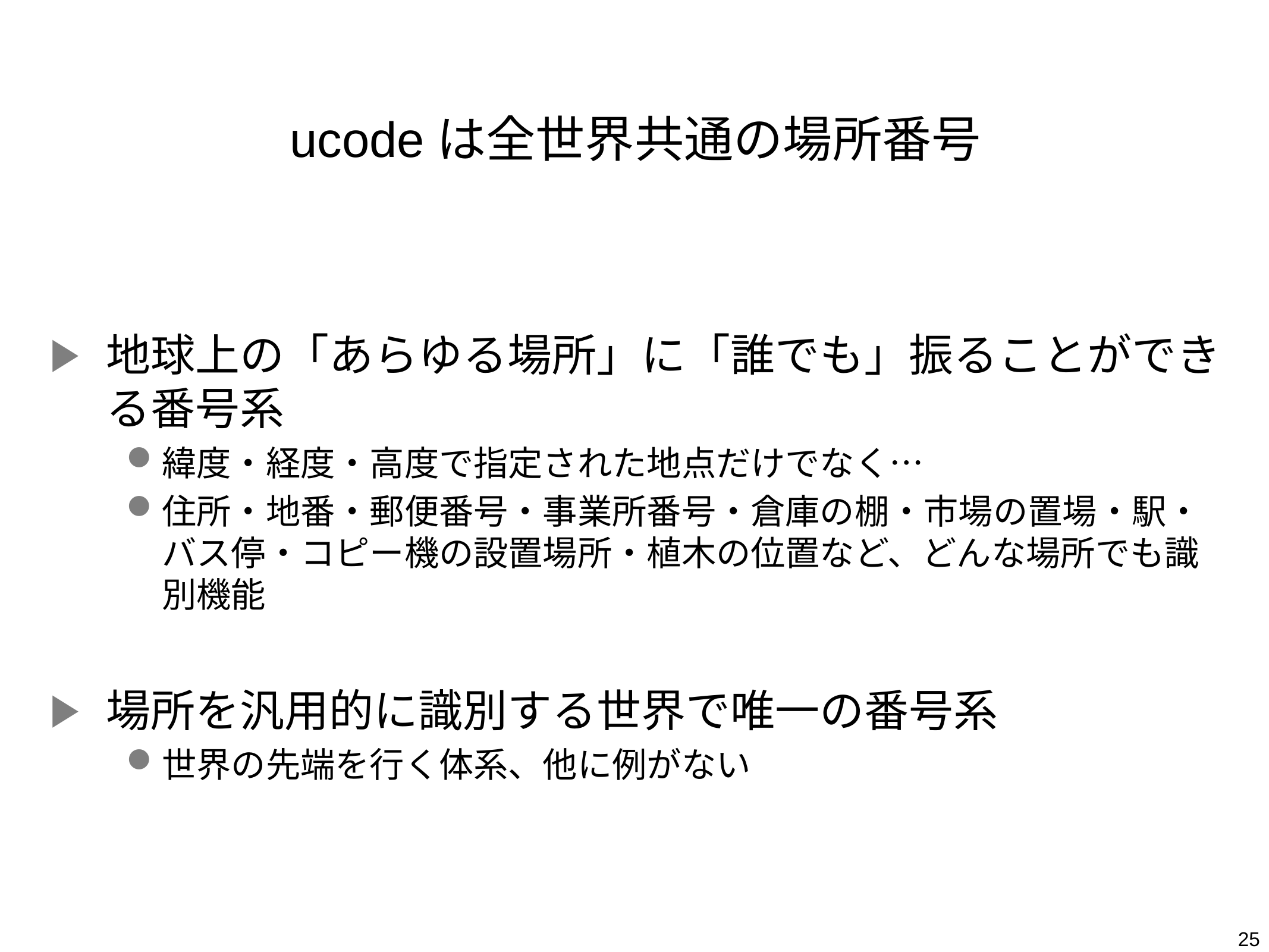

# ucodeは全世界共通の場所番号
地球上の「あらゆる場所」に「誰でも」振ることができる番号系
緯度・経度・高度で指定された地点だけでなく…
住所・地番・郵便番号・事業所番号・倉庫の棚・市場の置場・駅・バス停・コピー機の設置場所・植木の位置など、どんな場所でも識別機能

場所を汎用的に識別する世界で唯一の番号系
世界の先端を行く体系、他に例がない
25